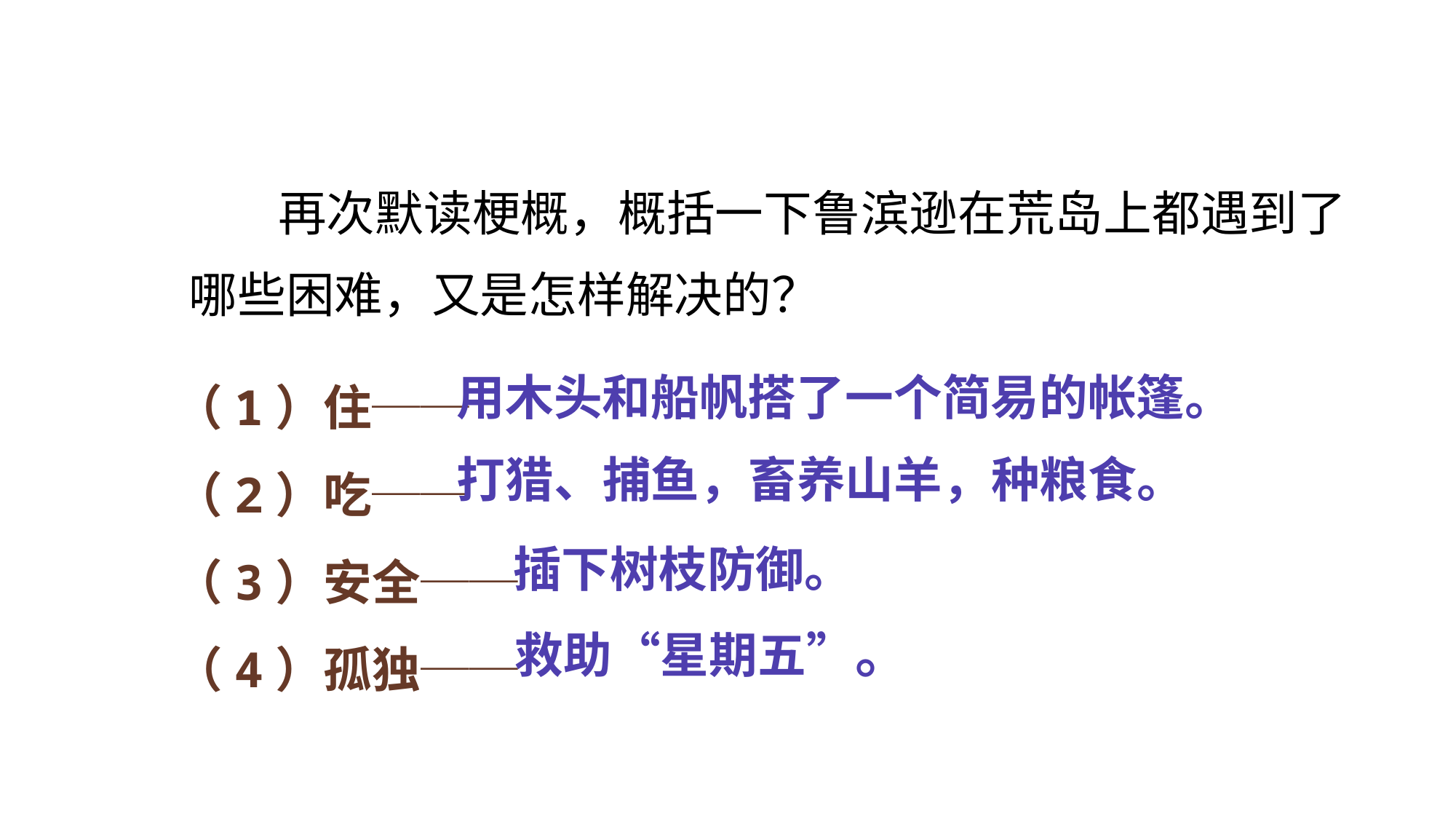

再次默读梗概，概括一下鲁滨逊在荒岛上都遇到了哪些困难，又是怎样解决的？
（1）住──
（2）吃──
（3）安全──
（4）孤独──
用木头和船帆搭了一个简易的帐篷。
打猎、捕鱼，畜养山羊，种粮食。
插下树枝防御。
救助“星期五”。